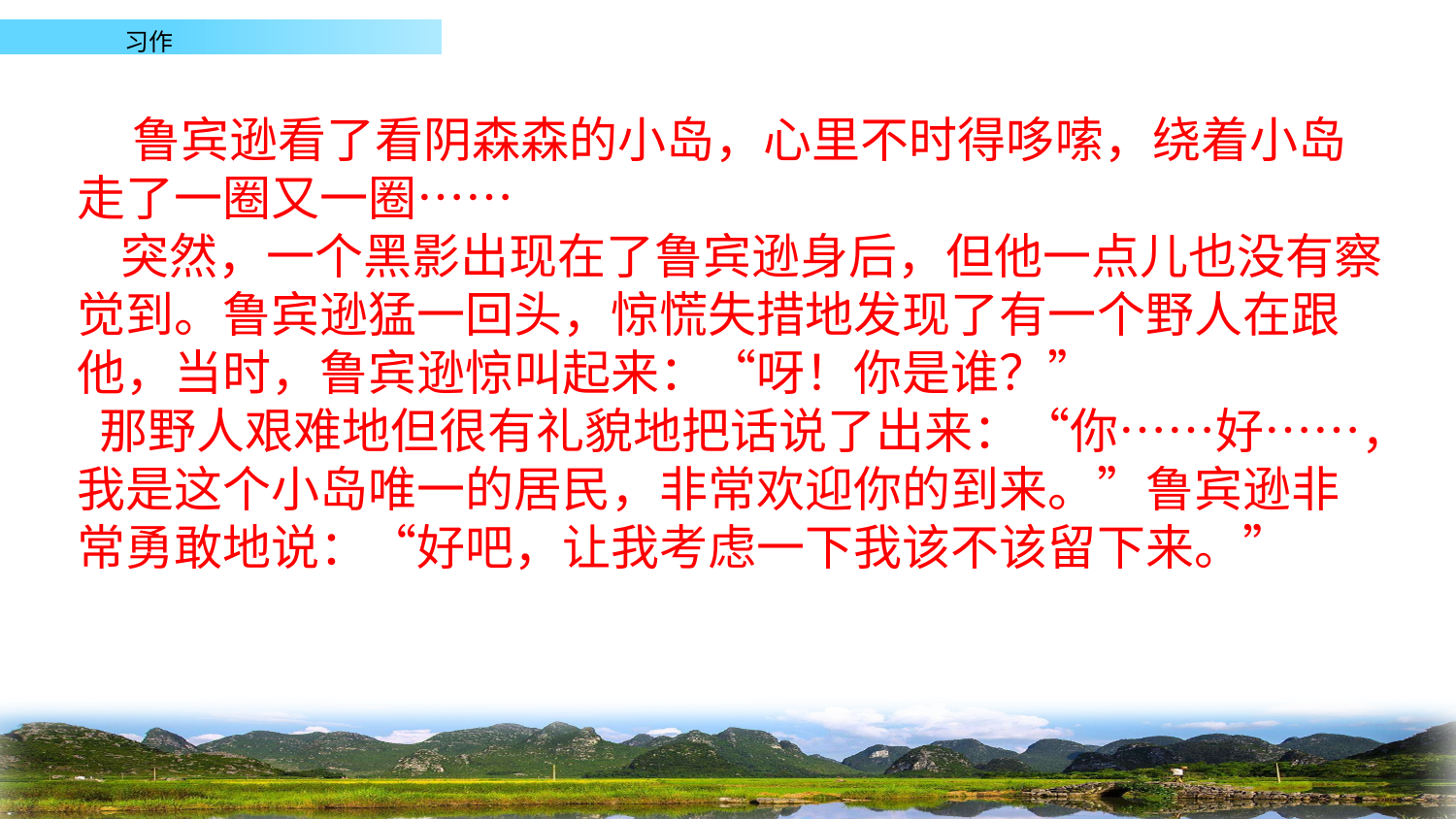

鲁宾逊看了看阴森森的小岛，心里不时得哆嗦，绕着小岛走了一圈又一圈……
    突然，一个黑影出现在了鲁宾逊身后，但他一点儿也没有察觉到。鲁宾逊猛一回头，惊慌失措地发现了有一个野人在跟他，当时，鲁宾逊惊叫起来：“呀！你是谁？”
  那野人艰难地但很有礼貌地把话说了出来：“你……好……，我是这个小岛唯一的居民，非常欢迎你的到来。”鲁宾逊非常勇敢地说：“好吧，让我考虑一下我该不该留下来。”